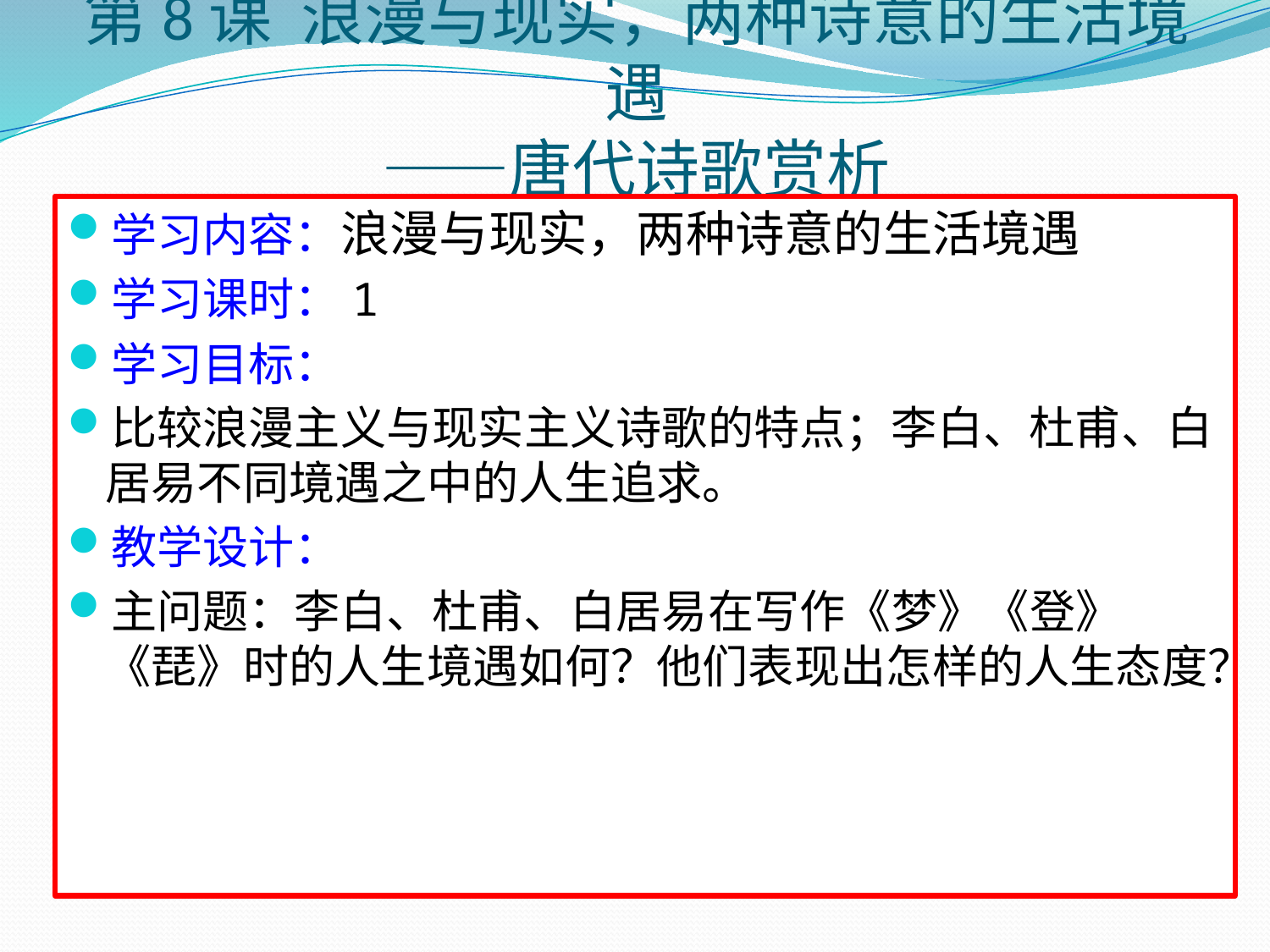

# 第8课  浪漫与现实，两种诗意的生活境遇 ——唐代诗歌赏析
学习内容：浪漫与现实，两种诗意的生活境遇
学习课时：1
学习目标：
比较浪漫主义与现实主义诗歌的特点；李白、杜甫、白居易不同境遇之中的人生追求。
教学设计：
主问题：李白、杜甫、白居易在写作《梦》《登》《琵》时的人生境遇如何？他们表现出怎样的人生态度？